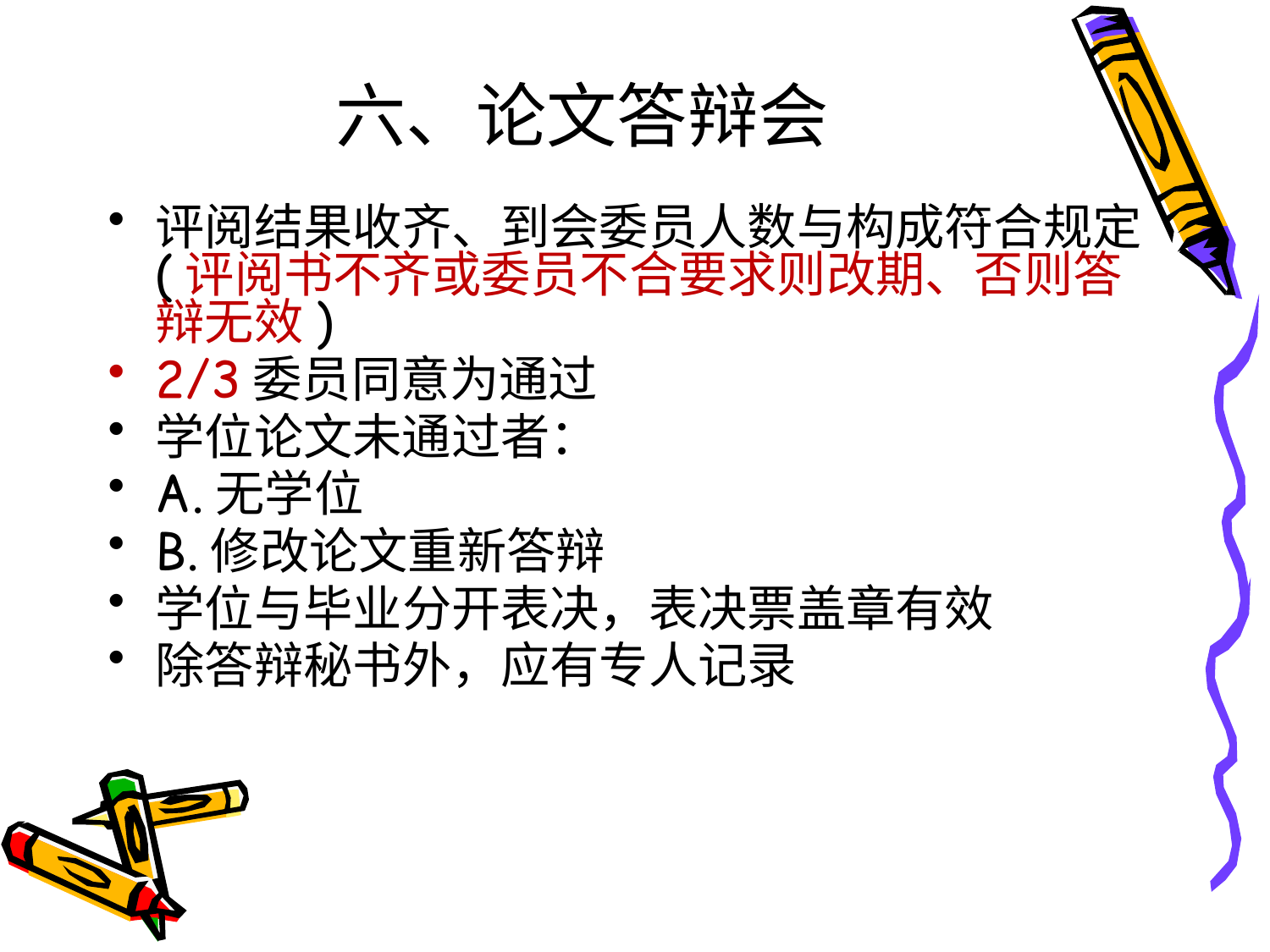

# 六、论文答辩会
评阅结果收齐、到会委员人数与构成符合规定(评阅书不齐或委员不合要求则改期、否则答辩无效)
2/3委员同意为通过
学位论文未通过者：
A.无学位
B.修改论文重新答辩
学位与毕业分开表决，表决票盖章有效
除答辩秘书外，应有专人记录